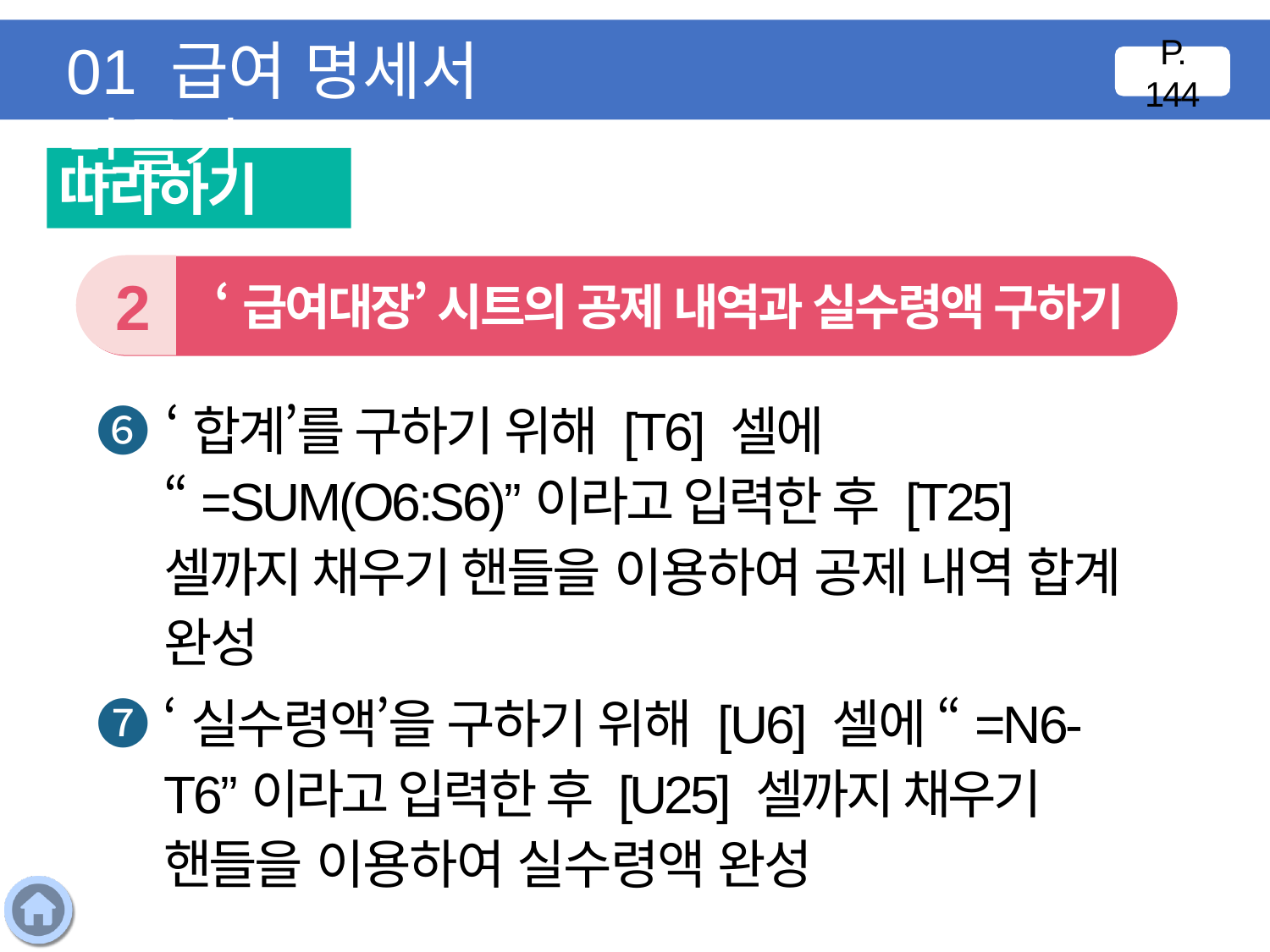

01 급여 명세서 만들기
P. 144
따라하기
2
        ‘급여대장’ 시트의 공제 내역과 실수령액 구하기
❻ ‘합계’를 구하기 위해 [T6] 셀에 “=SUM(O6:S6)”이라고 입력한 후 [T25] 셀까지 채우기 핸들을 이용하여 공제 내역 합계 완성
❼ ‘실수령액’을 구하기 위해 [U6] 셀에 “=N6-T6”이라고 입력한 후 [U25] 셀까지 채우기 핸들을 이용하여 실수령액 완성